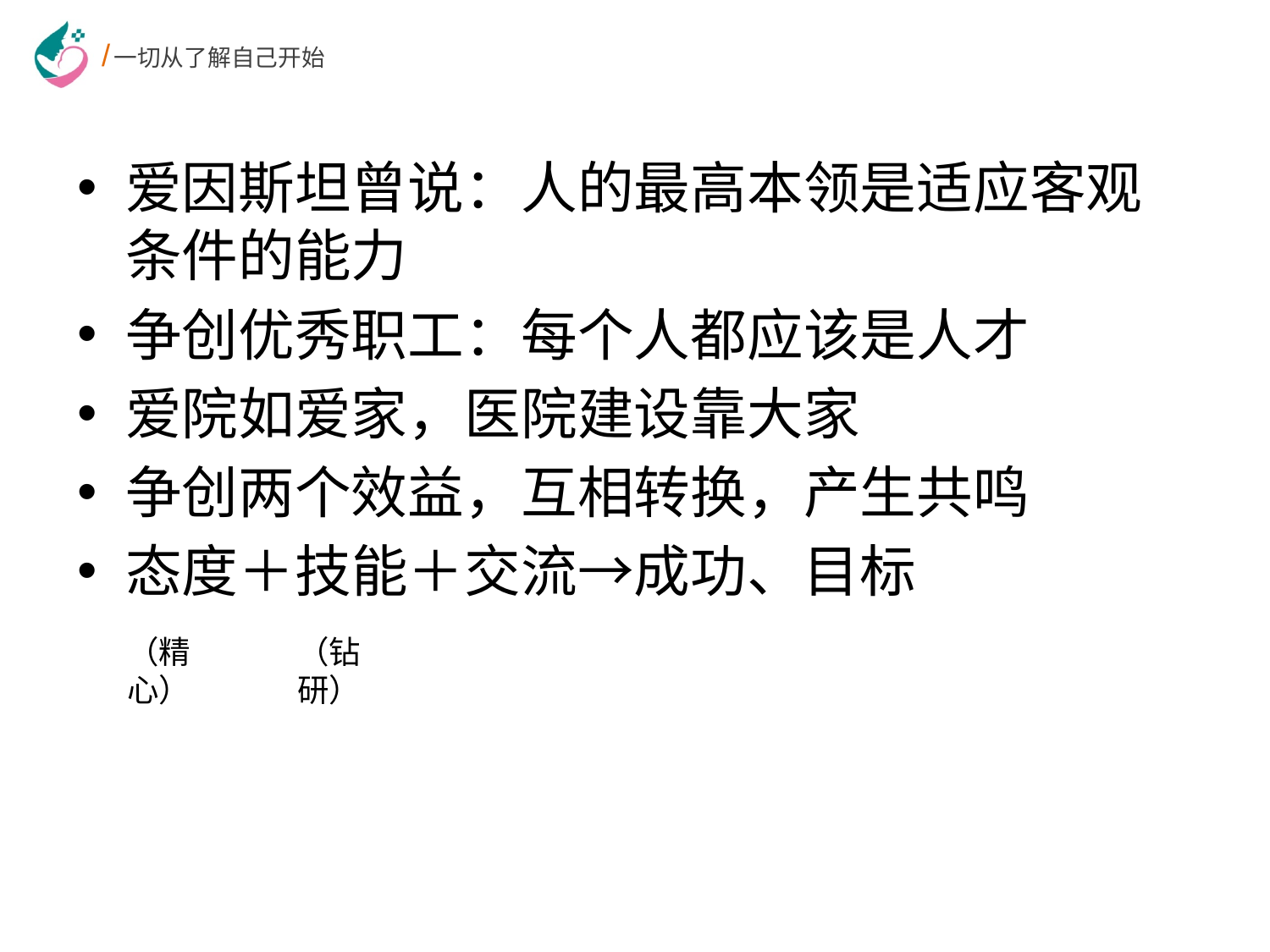

爱因斯坦曾说：人的最高本领是适应客观条件的能力
争创优秀职工：每个人都应该是人才
爱院如爱家，医院建设靠大家
争创两个效益，互相转换，产生共鸣
态度＋技能＋交流→成功、目标

（精心）
（钻研）